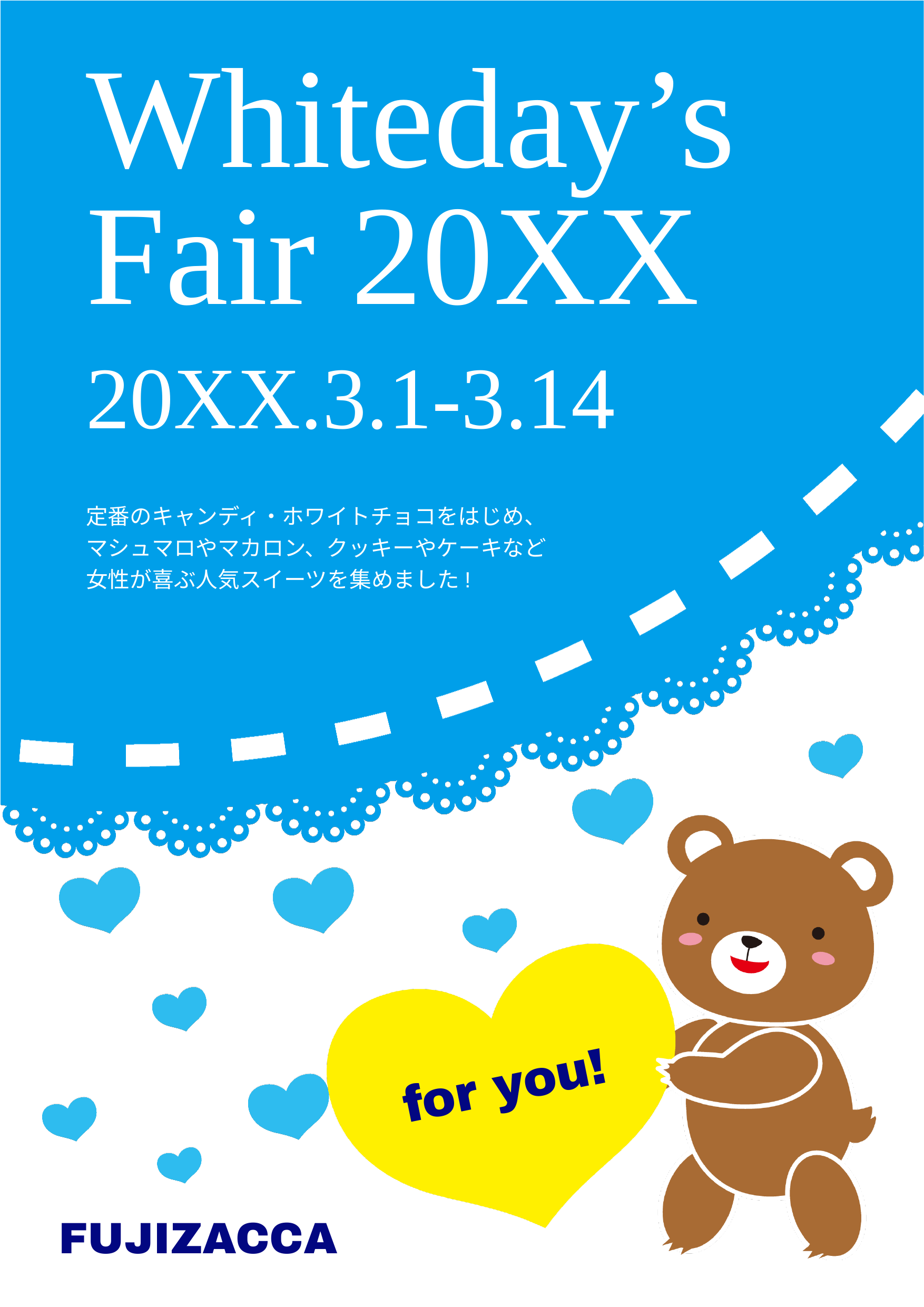

Whiteday’s
Fair 20XX
20XX.3.1-3.14
定番のキャンディ・ホワイトチョコをはじめ、
マシュマロやマカロン、クッキーやケーキなど
女性が喜ぶ人気スイーツを集めました!
for you!
FUJIZACCA